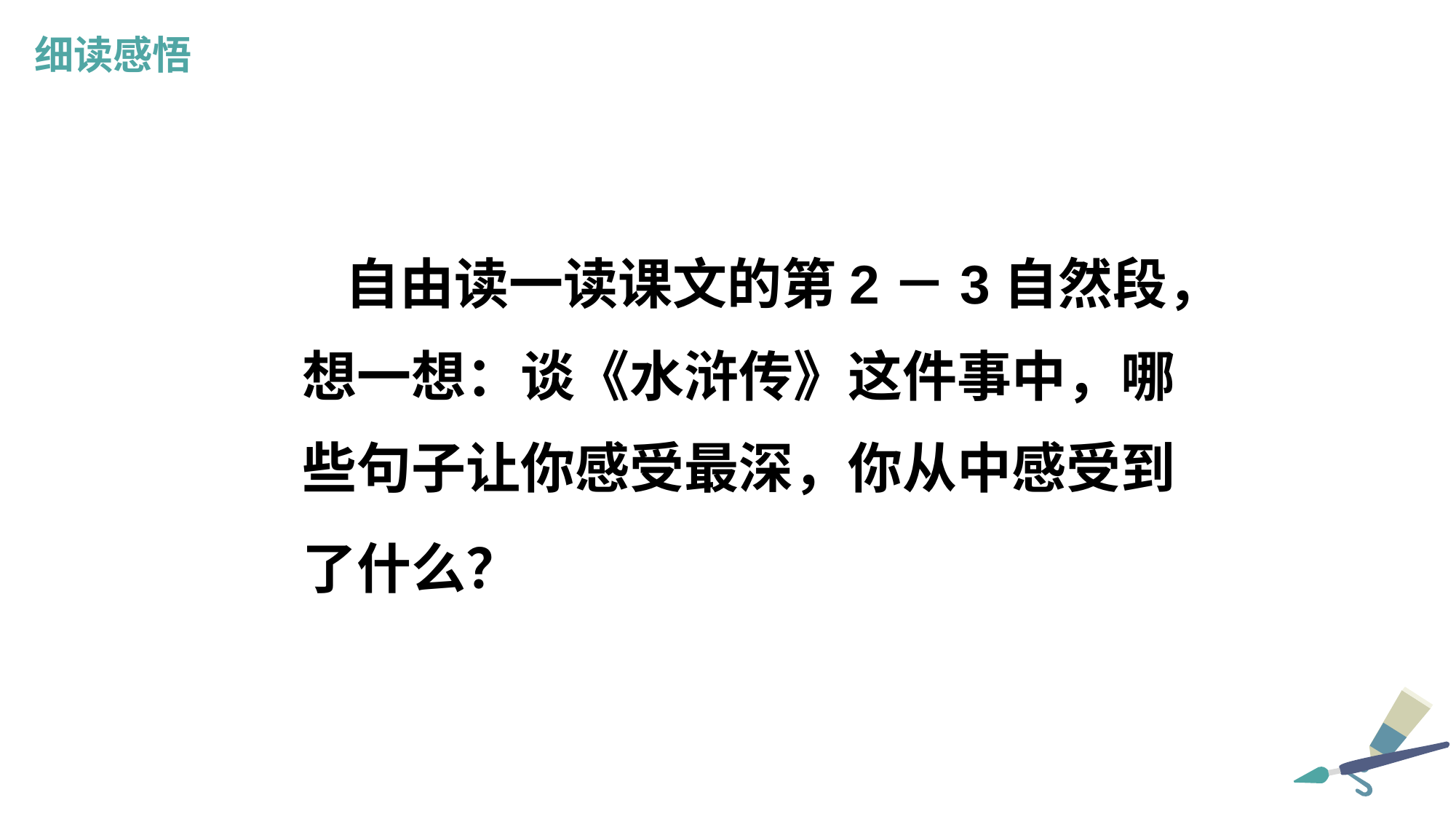

细读感悟
     自由读一读课文的第2－3自然段，想一想：谈《水浒传》这件事中，哪些句子让你感受最深，你从中感受到了什么？